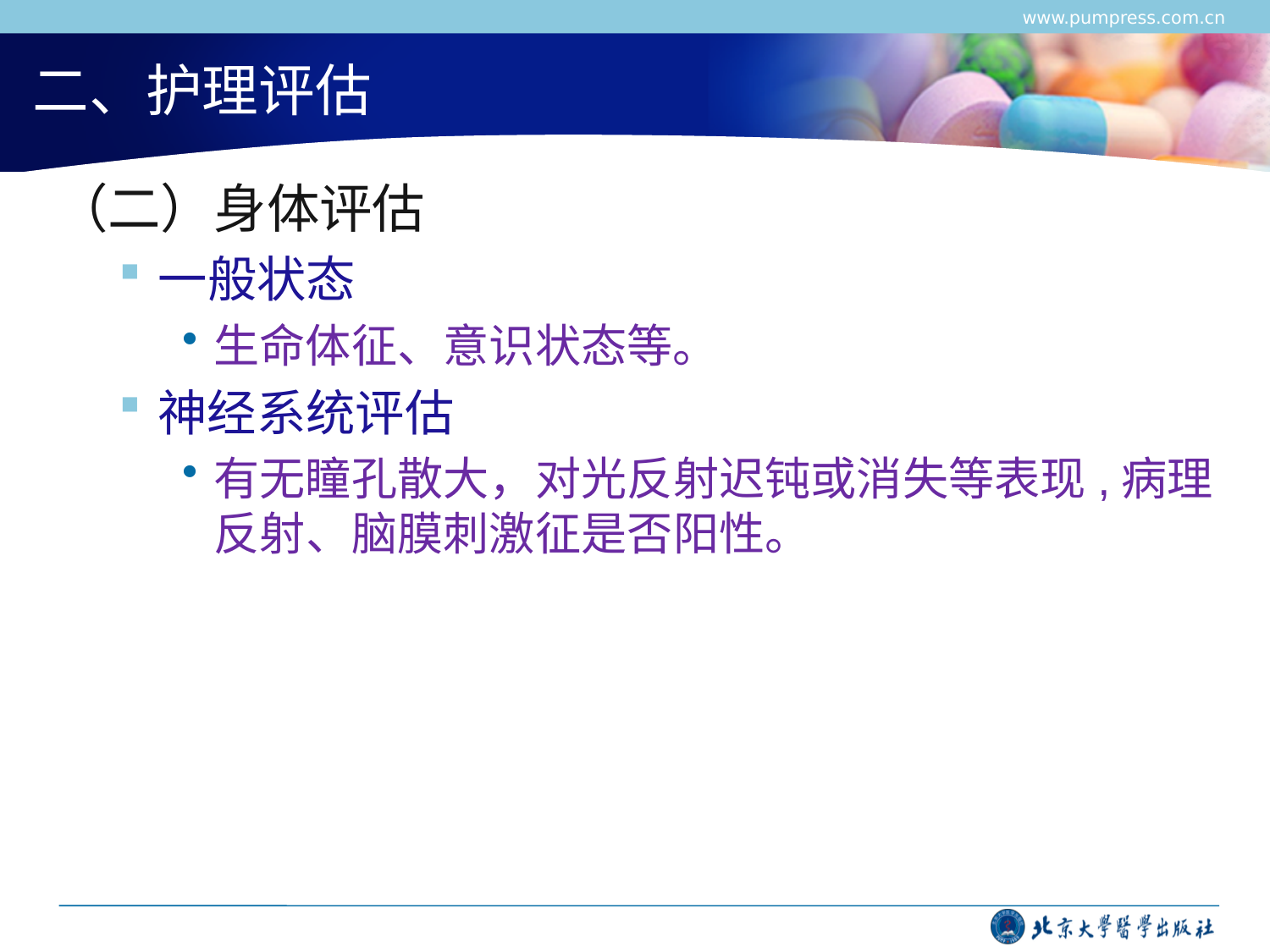

www.pumpress.com.cn
# 二、护理评估
（二）身体评估
一般状态
生命体征、意识状态等。
神经系统评估
有无瞳孔散大，对光反射迟钝或消失等表现,病理反射、脑膜刺激征是否阳性。